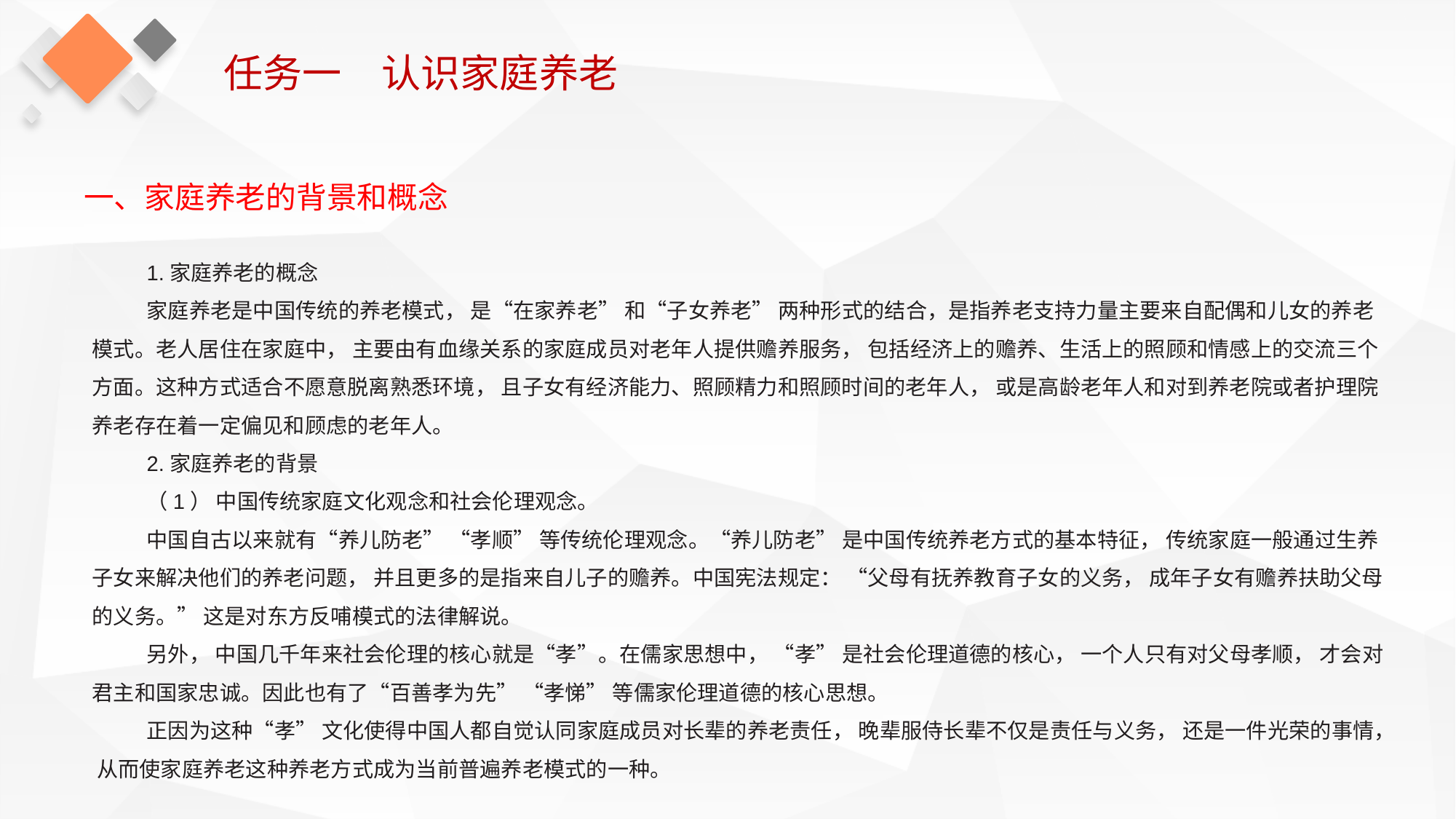

任务一　认识家庭养老
一、家庭养老的背景和概念
1.家庭养老的概念
家庭养老是中国传统的养老模式， 是“在家养老” 和“子女养老” 两种形式的结合，是指养老支持力量主要来自配偶和儿女的养老模式。老人居住在家庭中， 主要由有血缘关系的家庭成员对老年人提供赡养服务， 包括经济上的赡养、生活上的照顾和情感上的交流三个方面。这种方式适合不愿意脱离熟悉环境， 且子女有经济能力、照顾精力和照顾时间的老年人， 或是高龄老年人和对到养老院或者护理院养老存在着一定偏见和顾虑的老年人。
2.家庭养老的背景
（1） 中国传统家庭文化观念和社会伦理观念。
中国自古以来就有“养儿防老” “孝顺” 等传统伦理观念。“养儿防老” 是中国传统养老方式的基本特征， 传统家庭一般通过生养子女来解决他们的养老问题， 并且更多的是指来自儿子的赡养。中国宪法规定： “父母有抚养教育子女的义务， 成年子女有赡养扶助父母的义务。” 这是对东方反哺模式的法律解说。
另外， 中国几千年来社会伦理的核心就是“孝”。在儒家思想中， “孝” 是社会伦理道德的核心， 一个人只有对父母孝顺， 才会对君主和国家忠诚。因此也有了“百善孝为先” “孝悌” 等儒家伦理道德的核心思想。
正因为这种“孝” 文化使得中国人都自觉认同家庭成员对长辈的养老责任， 晚辈服侍长辈不仅是责任与义务， 还是一件光荣的事情， 从而使家庭养老这种养老方式成为当前普遍养老模式的一种。